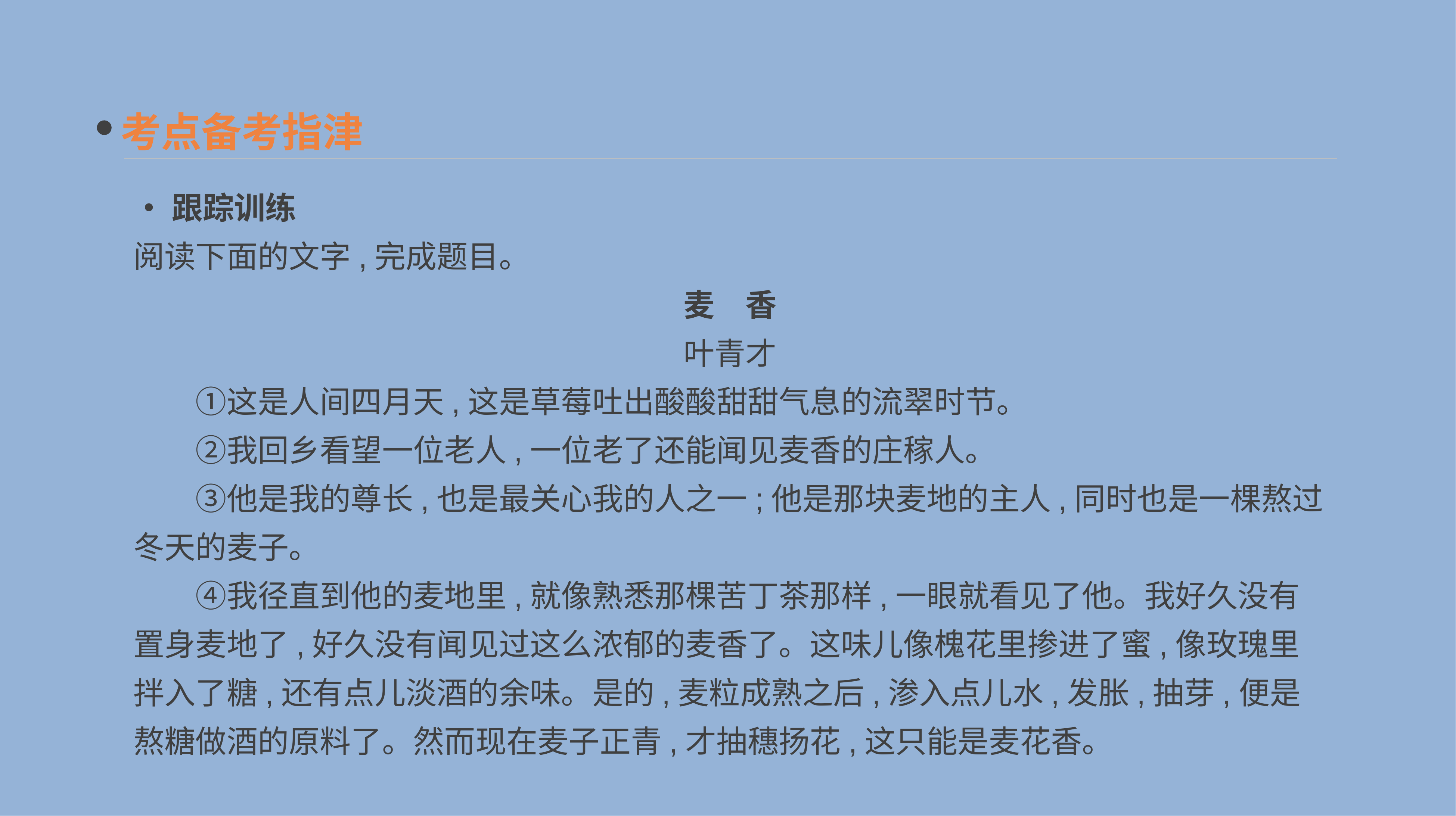

考点备考指津

•跟踪训练
阅读下面的文字,完成题目。
麦　香
叶青才
　　①这是人间四月天,这是草莓吐出酸酸甜甜气息的流翠时节。
　　②我回乡看望一位老人,一位老了还能闻见麦香的庄稼人。
　　③他是我的尊长,也是最关心我的人之一;他是那块麦地的主人,同时也是一棵熬过冬天的麦子。
　　④我径直到他的麦地里,就像熟悉那棵苦丁茶那样,一眼就看见了他。我好久没有置身麦地了,好久没有闻见过这么浓郁的麦香了。这味儿像槐花里掺进了蜜,像玫瑰里拌入了糖,还有点儿淡酒的余味。是的,麦粒成熟之后,渗入点儿水,发胀,抽芽,便是熬糖做酒的原料了。然而现在麦子正青,才抽穗扬花,这只能是麦花香。